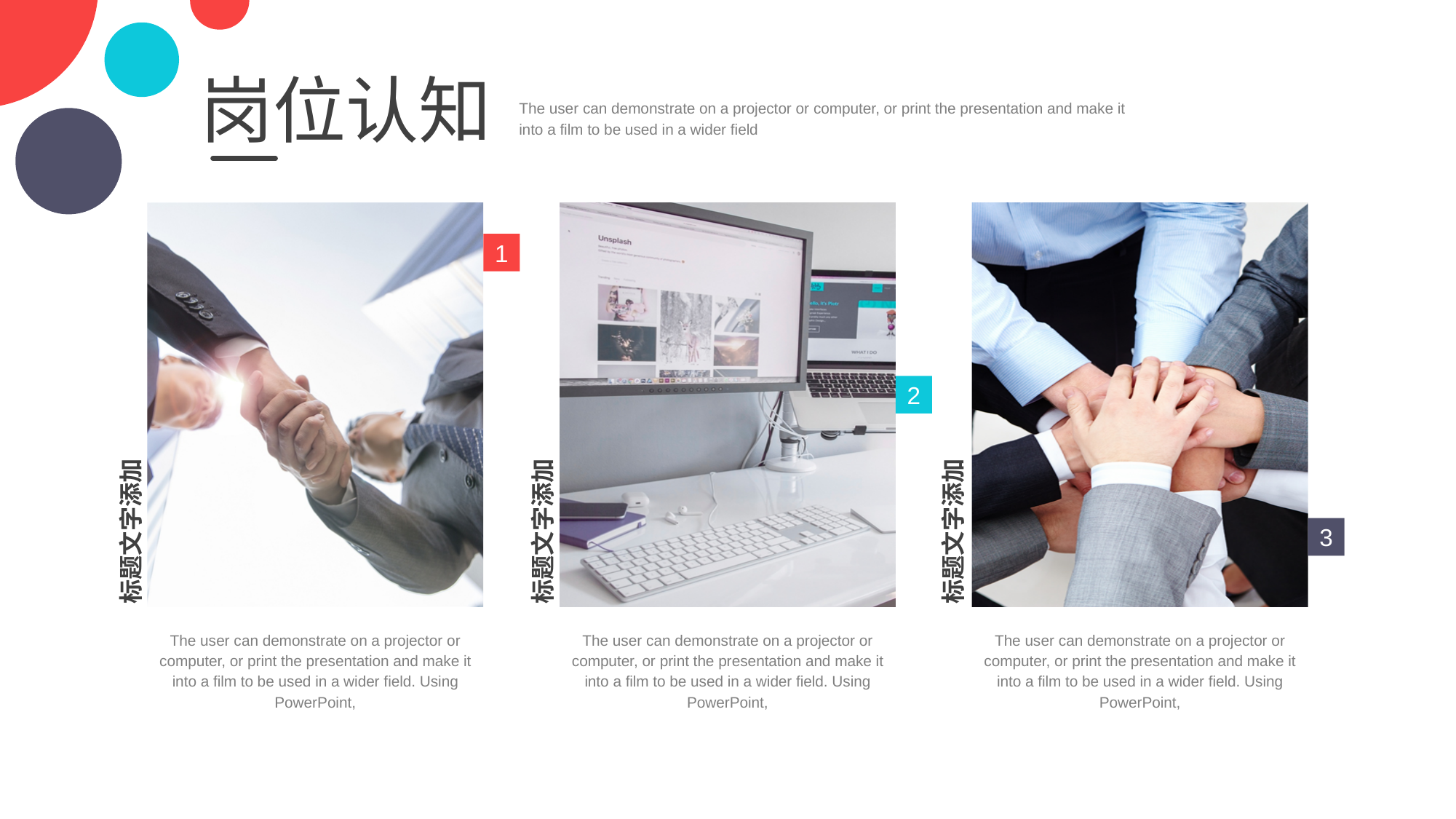

岗位认知
The user can demonstrate on a projector or computer, or print the presentation and make it into a film to be used in a wider field

1
标题文字添加

2
标题文字添加

标题文字添加
3
The user can demonstrate on a projector or computer, or print the presentation and make it into a film to be used in a wider field. Using PowerPoint,
The user can demonstrate on a projector or computer, or print the presentation and make it into a film to be used in a wider field. Using PowerPoint,
The user can demonstrate on a projector or computer, or print the presentation and make it into a film to be used in a wider field. Using PowerPoint,